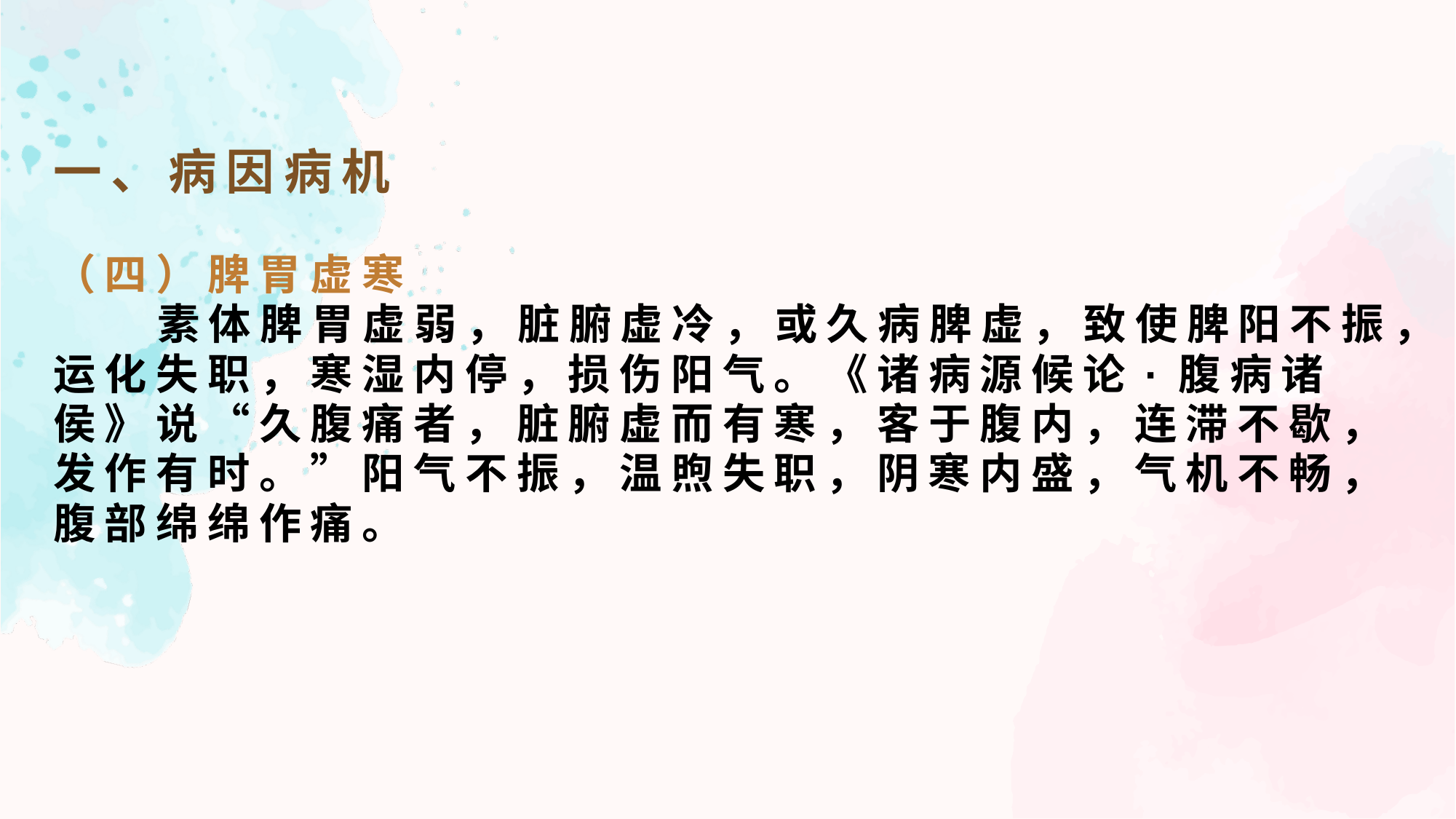

一、病因病机

（四）脾胃虚寒
     素体脾胃虚弱，脏腑虚冷，或久病脾虚，致使脾阳不振，运化失职，寒湿内停，损伤阳气。《诸病源候论·腹病诸侯》说“久腹痛者，脏腑虚而有寒，客于腹内，连滞不歇，发作有时。”阳气不振，温煦失职，阴寒内盛，气机不畅，腹部绵绵作痛。